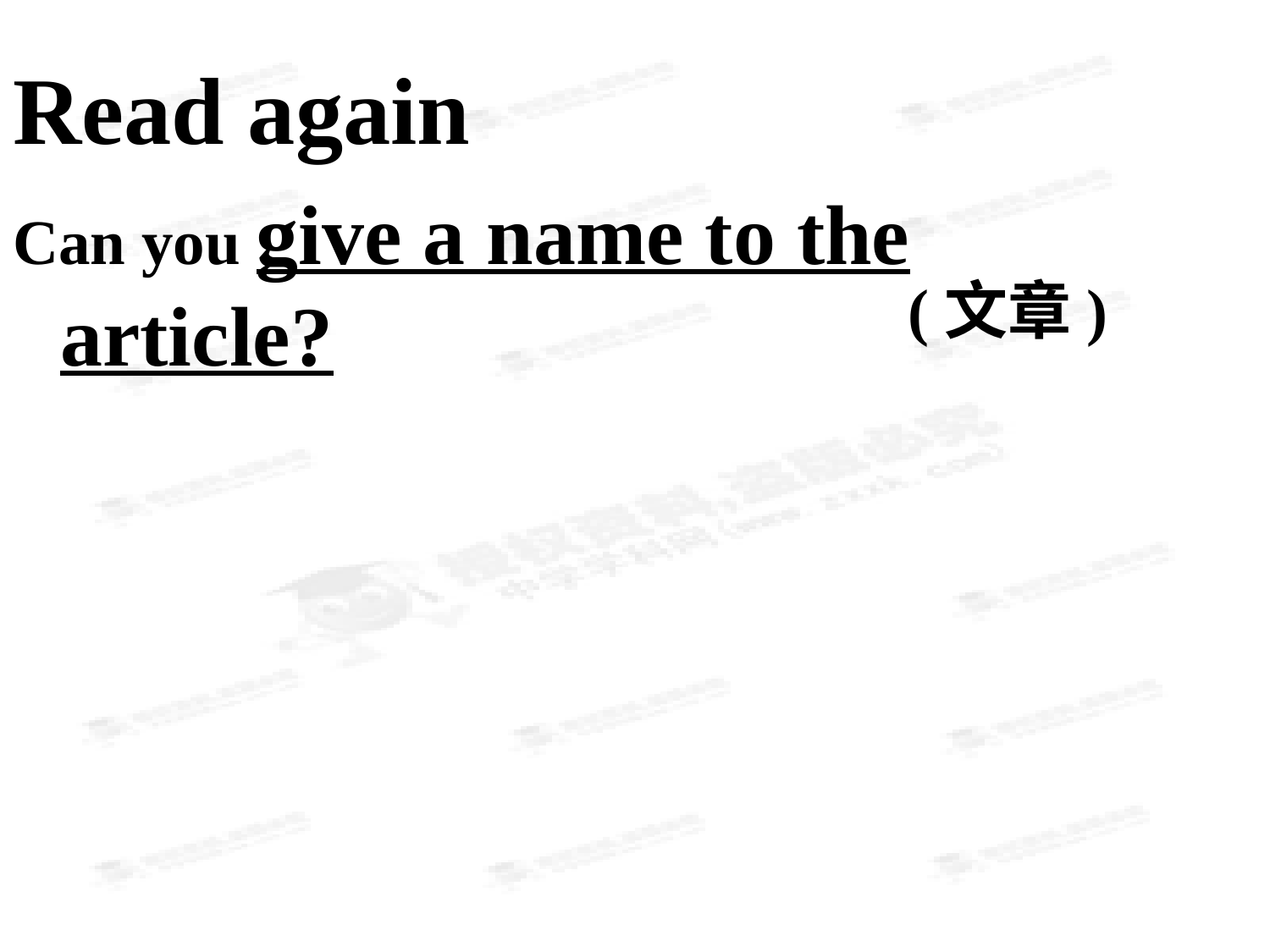

Read again
Can you give a name to the article?
(文章)